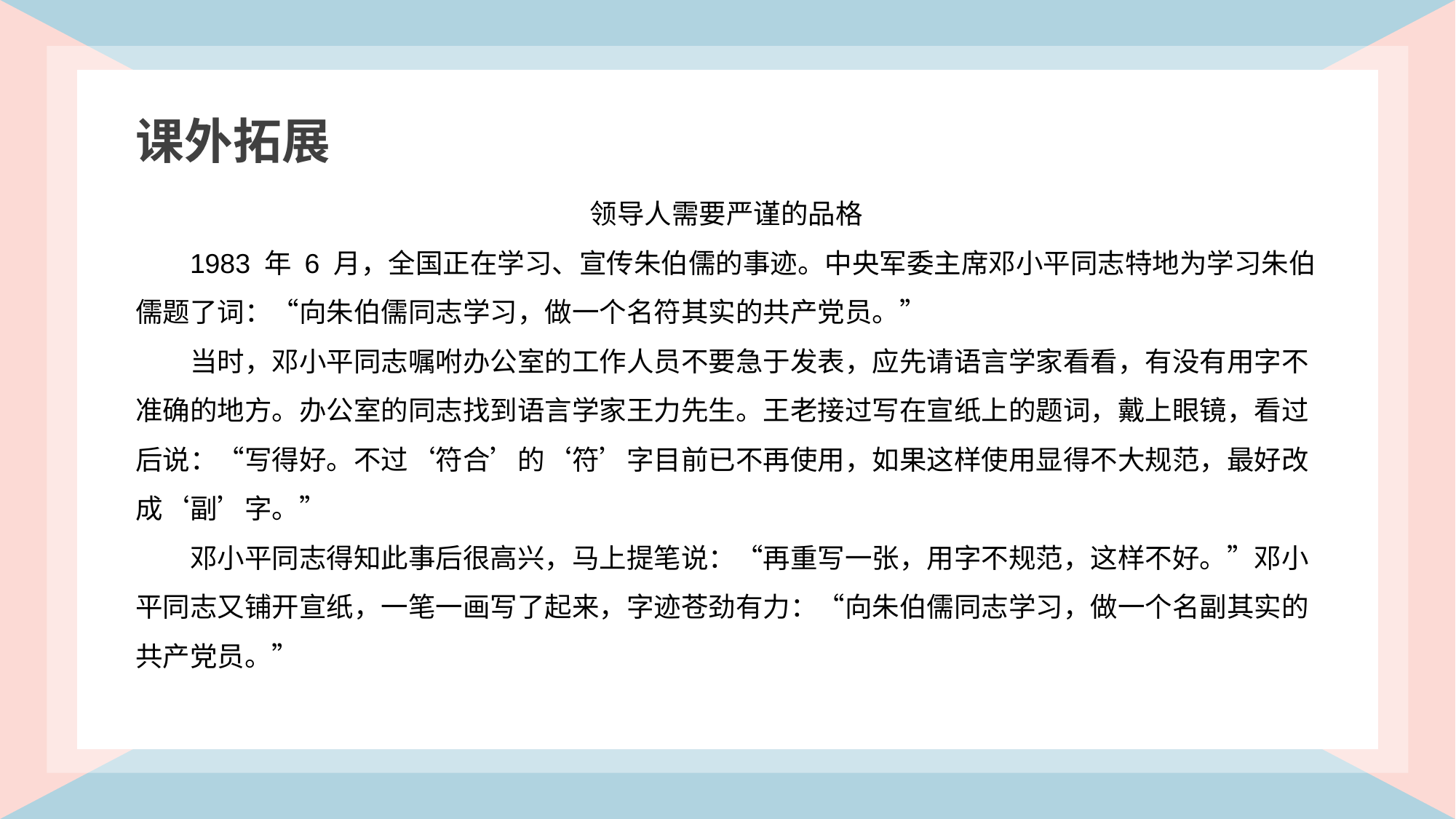

课外拓展
领导人需要严谨的品格
1983 年 6 月，全国正在学习、宣传朱伯儒的事迹。中央军委主席邓小平同志特地为学习朱伯儒题了词：“向朱伯儒同志学习，做一个名符其实的共产党员。”
当时，邓小平同志嘱咐办公室的工作人员不要急于发表，应先请语言学家看看，有没有用字不准确的地方。办公室的同志找到语言学家王力先生。王老接过写在宣纸上的题词，戴上眼镜，看过后说：“写得好。不过‘符合’的‘符’字目前已不再使用，如果这样使用显得不大规范，最好改成‘副’字。”
邓小平同志得知此事后很高兴，马上提笔说：“再重写一张，用字不规范，这样不好。”邓小平同志又铺开宣纸，一笔一画写了起来，字迹苍劲有力：“向朱伯儒同志学习，做一个名副其实的共产党员。”